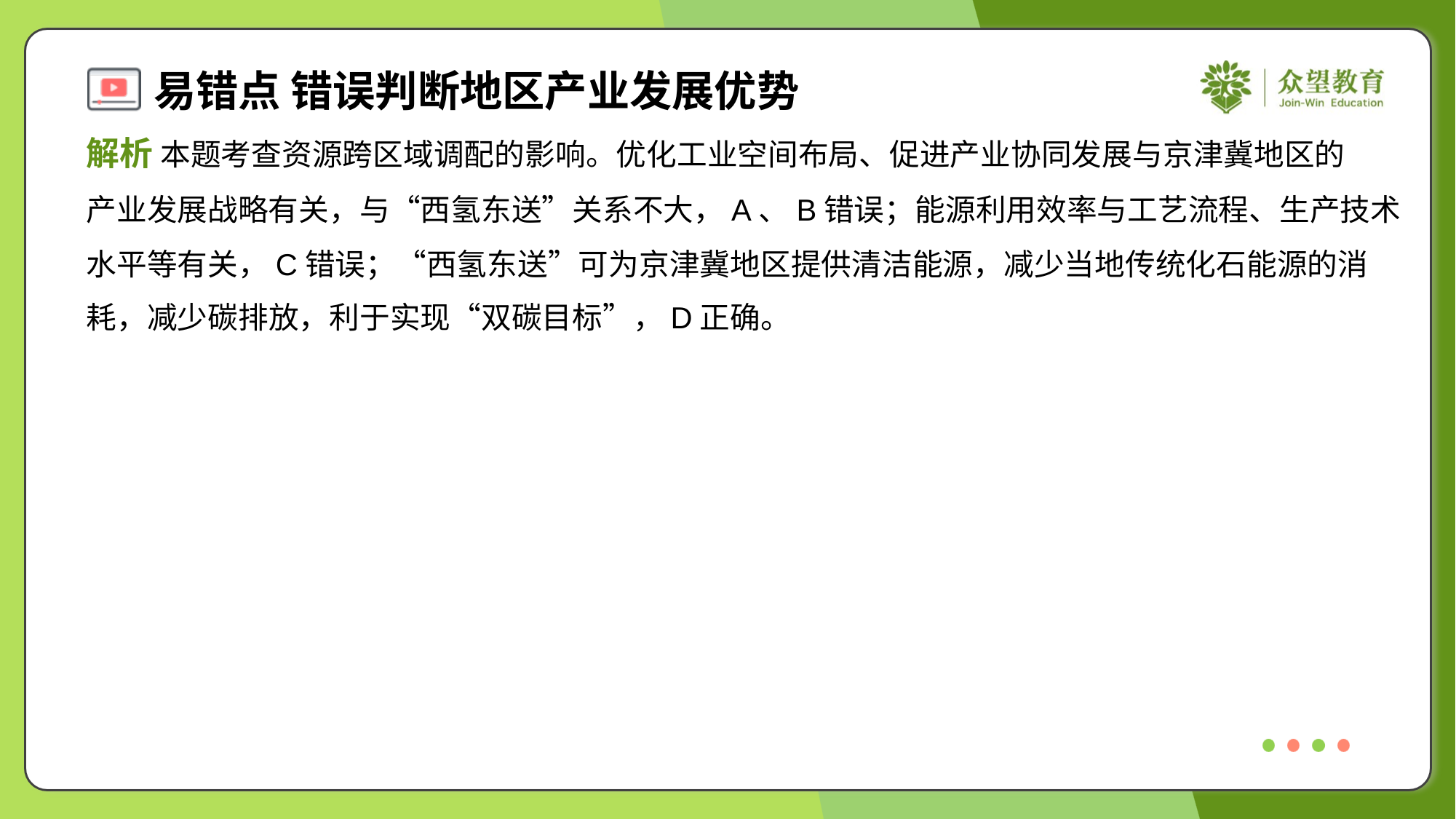

解析 本题考查资源跨区域调配的影响。优化工业空间布局、促进产业协同发展与京津冀地区的
产业发展战略有关，与“西氢东送”关系不大，A、B错误；能源利用效率与工艺流程、生产技术
水平等有关，C错误；“西氢东送”可为京津冀地区提供清洁能源，减少当地传统化石能源的消
耗，减少碳排放，利于实现“双碳目标”，D正确。